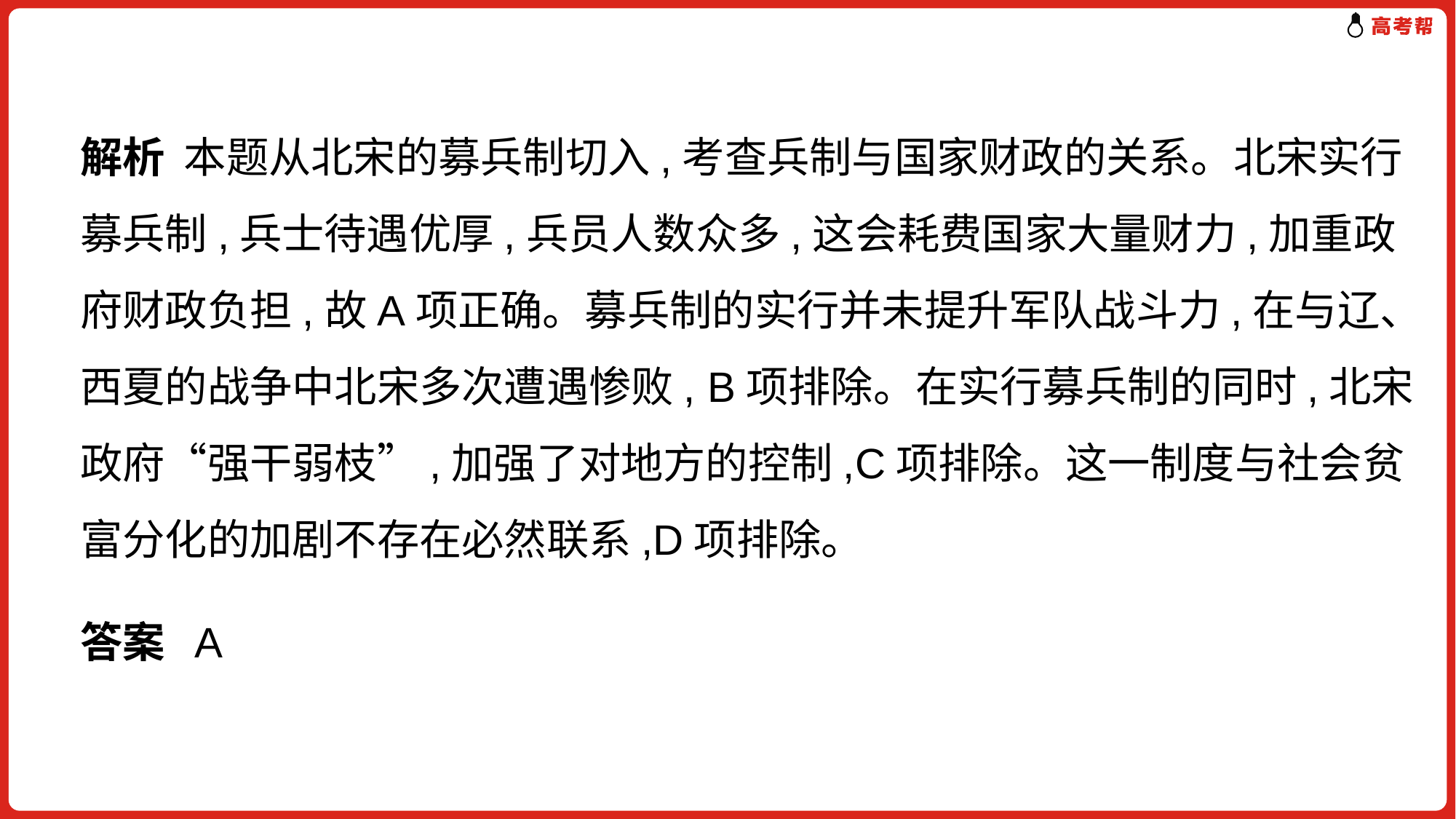

解析  本题从北宋的募兵制切入,考查兵制与国家财政的关系。北宋实行募兵制,兵士待遇优厚,兵员人数众多,这会耗费国家大量财力,加重政府财政负担,故A项正确。募兵制的实行并未提升军队战斗力,在与辽、西夏的战争中北宋多次遭遇惨败, B项排除。在实行募兵制的同时,北宋政府“强干弱枝”,加强了对地方的控制,C项排除。这一制度与社会贫富分化的加剧不存在必然联系,D项排除。
答案  A